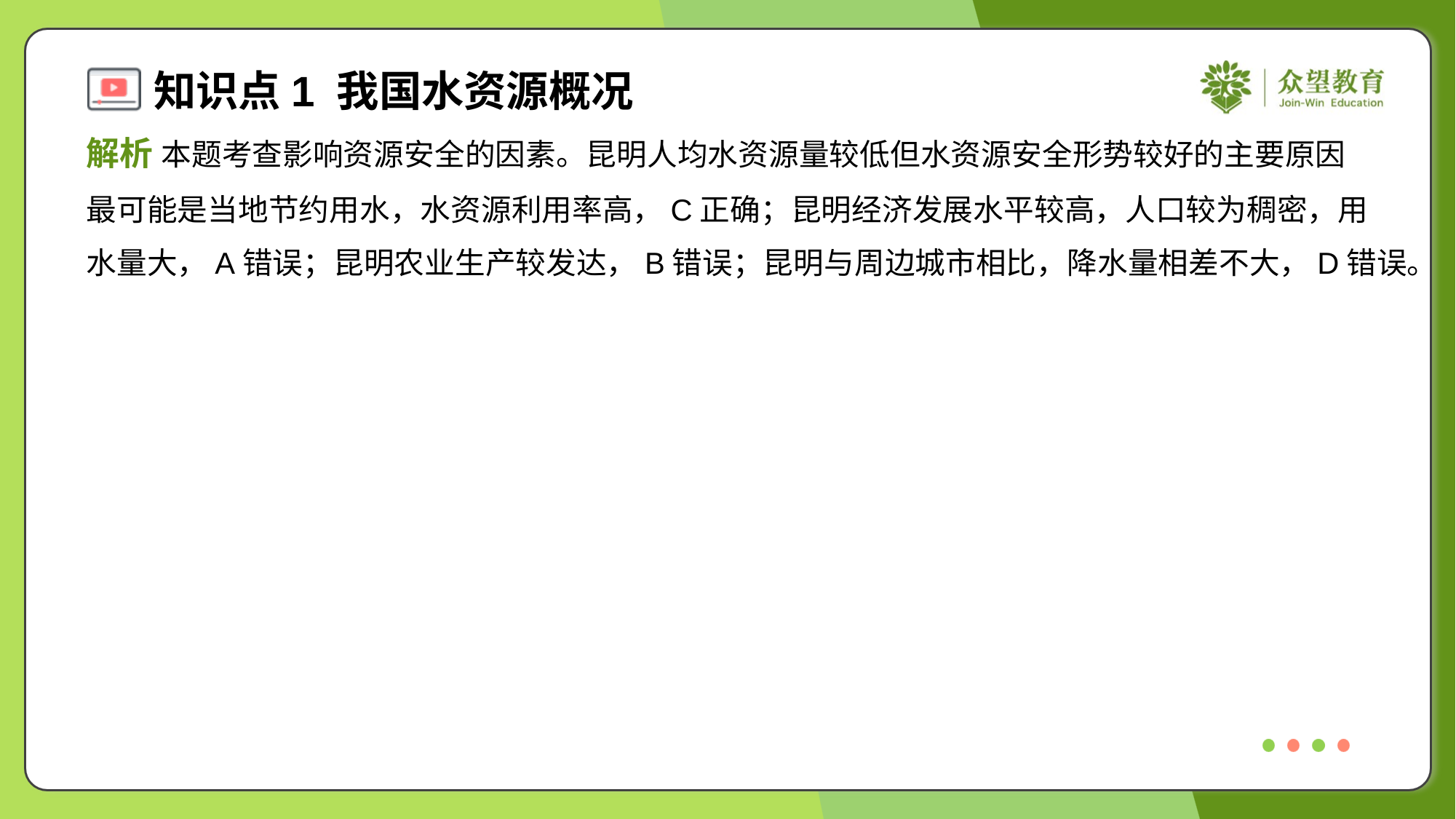

解析 本题考查影响资源安全的因素。昆明人均水资源量较低但水资源安全形势较好的主要原因
最可能是当地节约用水，水资源利用率高，C正确；昆明经济发展水平较高，人口较为稠密，用
水量大，A错误；昆明农业生产较发达，B错误；昆明与周边城市相比，降水量相差不大，D错误。